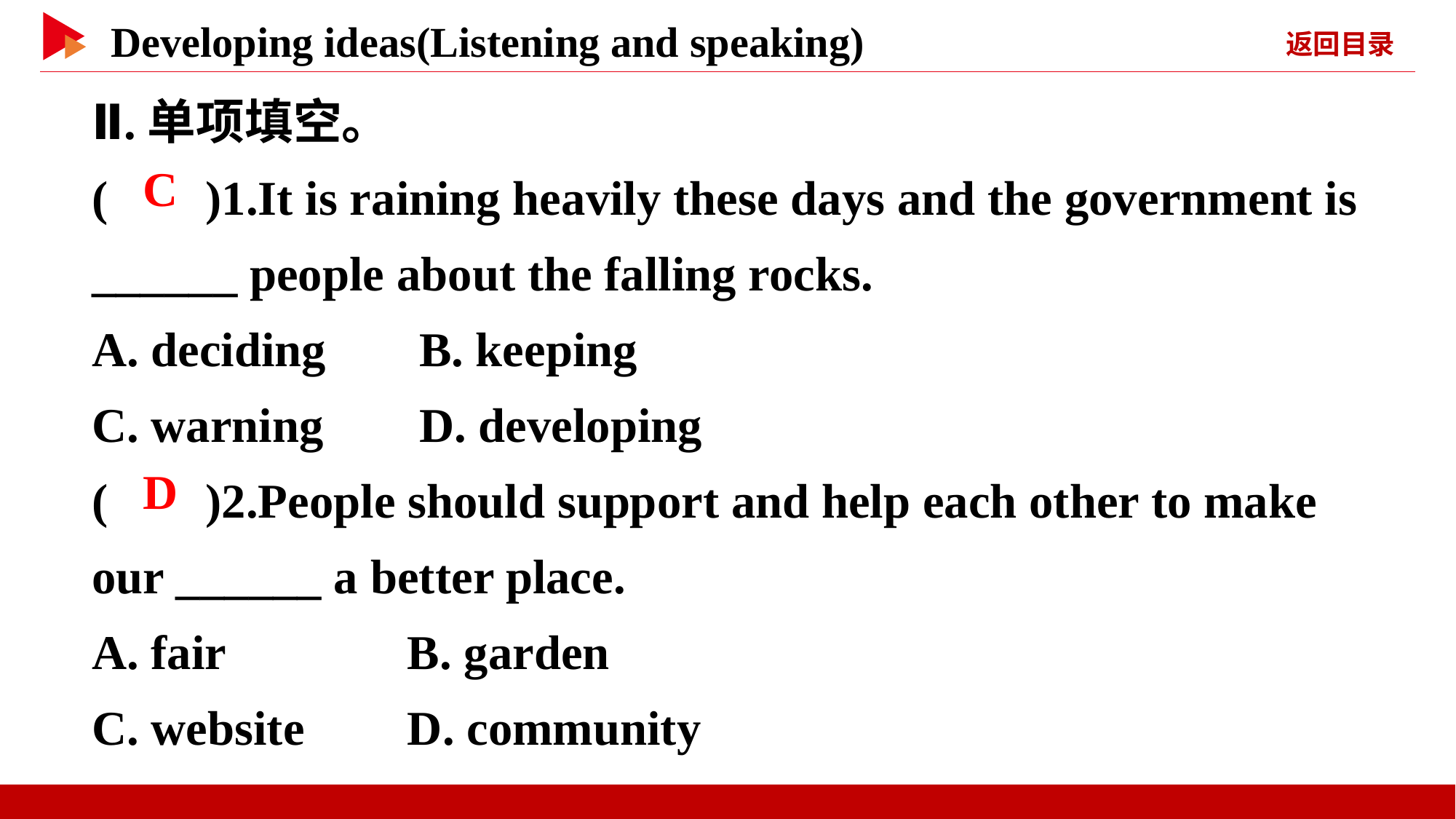

Ⅱ.单项填空。
(        )1.It is raining heavily these days and the government is ______ people about the falling rocks.
A. deciding	B. keeping
C. warning	D. developing
(        )2.People should support and help each other to make our ______ a better place.
A. fair	        B. garden
C. website	        D. community
   C
   D